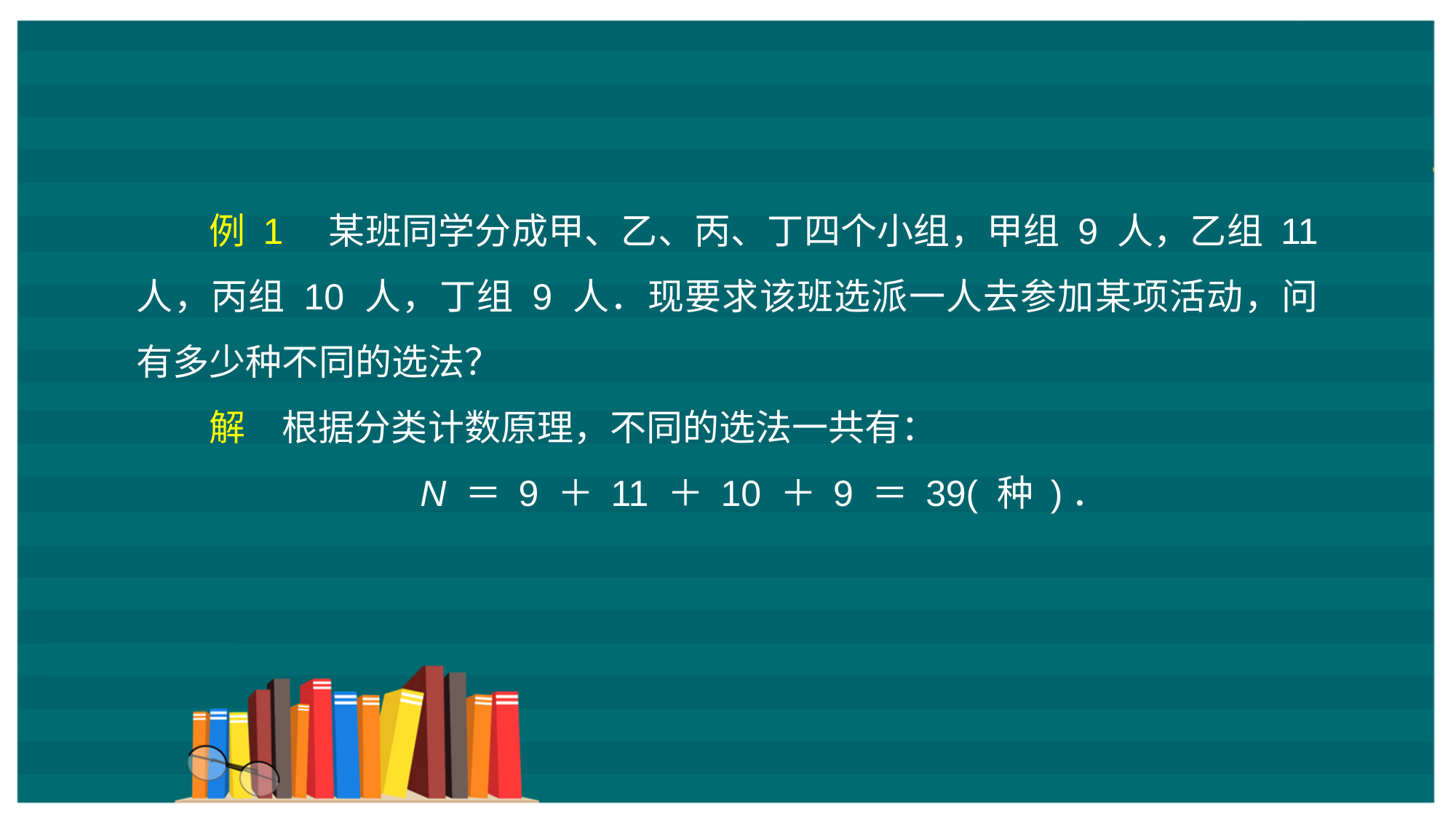

例 1　某班同学分成甲、乙、丙、丁四个小组，甲组 9 人，乙组 11 人，丙组 10 人，丁组 9 人．现要求该班选派一人去参加某项活动，问有多少种不同的选法？
解　根据分类计数原理，不同的选法一共有：
N ＝ 9 ＋ 11 ＋ 10 ＋ 9 ＝ 39( 种 )．